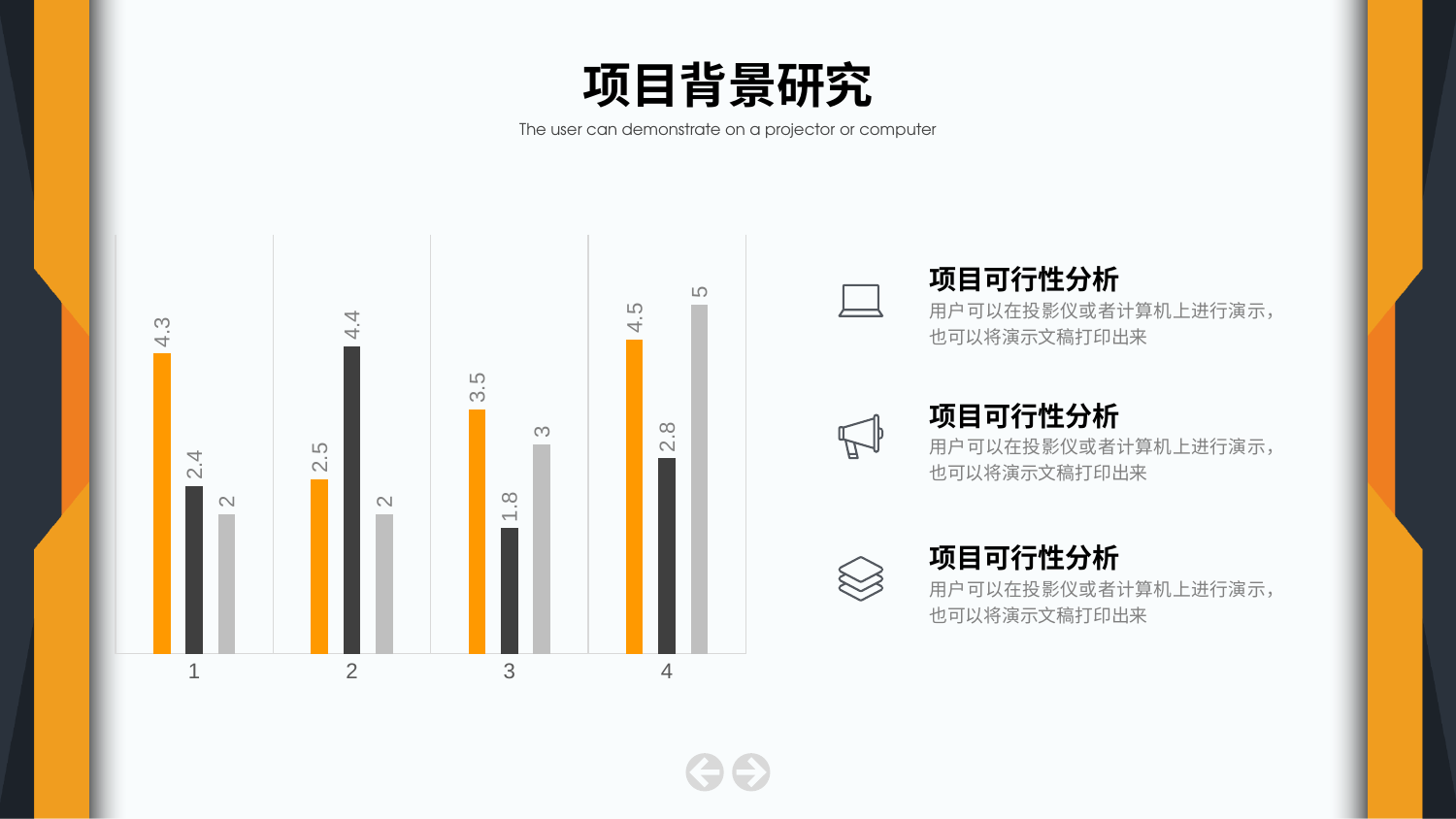

项目背景研究
The user can demonstrate on a projector or computer

### Chart

| Category |  |  |  |
|---|---|---|---|
项目可行性分析
用户可以在投影仪或者计算机上进行演示，也可以将演示文稿打印出来

项目可行性分析
用户可以在投影仪或者计算机上进行演示，也可以将演示文稿打印出来

项目可行性分析
用户可以在投影仪或者计算机上进行演示，也可以将演示文稿打印出来